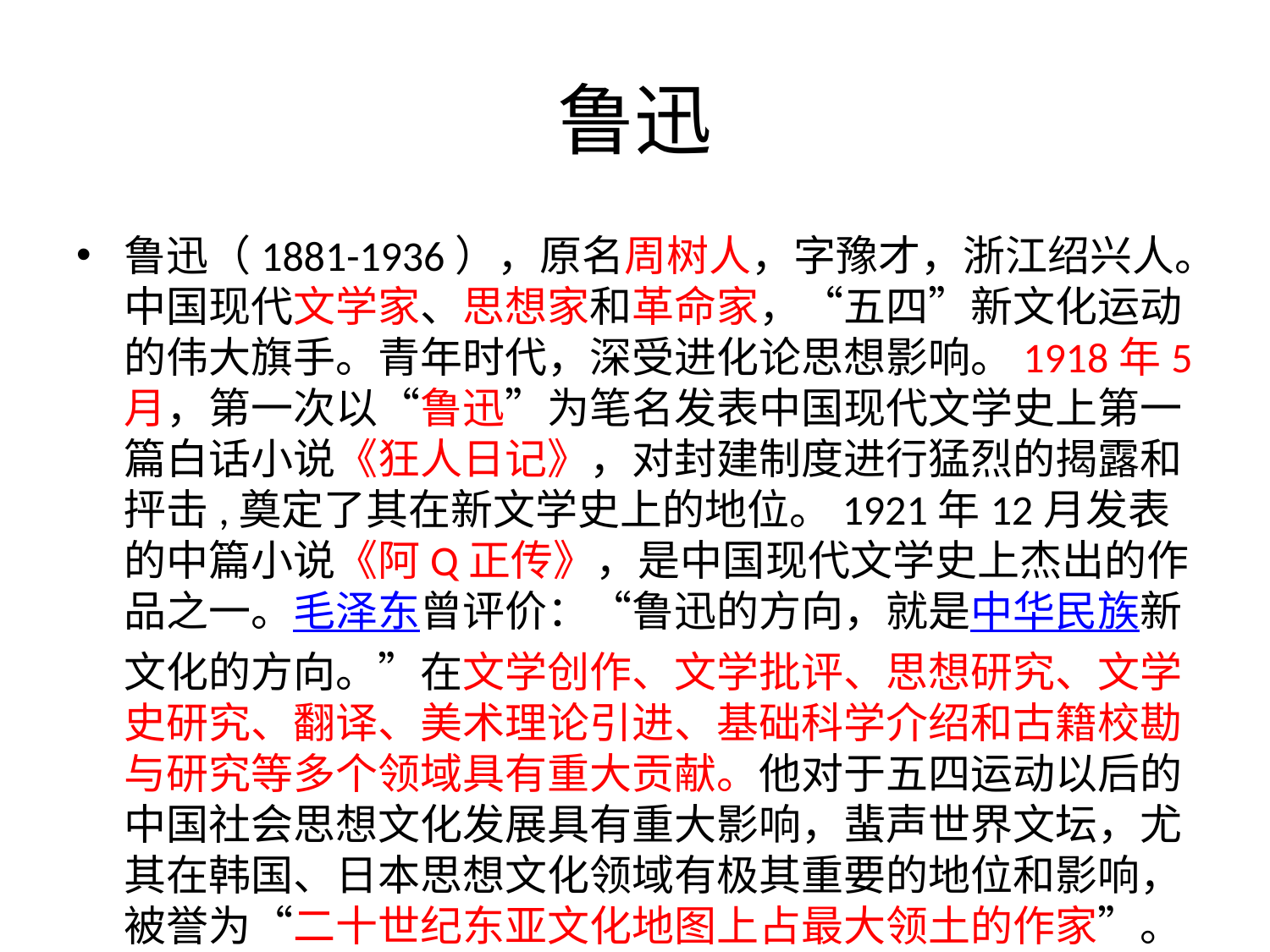

# 鲁迅
鲁迅（1881-1936），原名周树人，字豫才，浙江绍兴人。中国现代文学家、思想家和革命家，“五四”新文化运动的伟大旗手。青年时代，深受进化论思想影响。1918年5月，第一次以“鲁迅”为笔名发表中国现代文学史上第一篇白话小说《狂人日记》，对封建制度进行猛烈的揭露和抨击,奠定了其在新文学史上的地位。1921年12月发表的中篇小说《阿Q正传》，是中国现代文学史上杰出的作品之一。毛泽东曾评价：“鲁迅的方向，就是中华民族新文化的方向。”在文学创作、文学批评、思想研究、文学史研究、翻译、美术理论引进、基础科学介绍和古籍校勘与研究等多个领域具有重大贡献。他对于五四运动以后的中国社会思想文化发展具有重大影响，蜚声世界文坛，尤其在韩国、日本思想文化领域有极其重要的地位和影响，被誉为“二十世纪东亚文化地图上占最大领土的作家”。